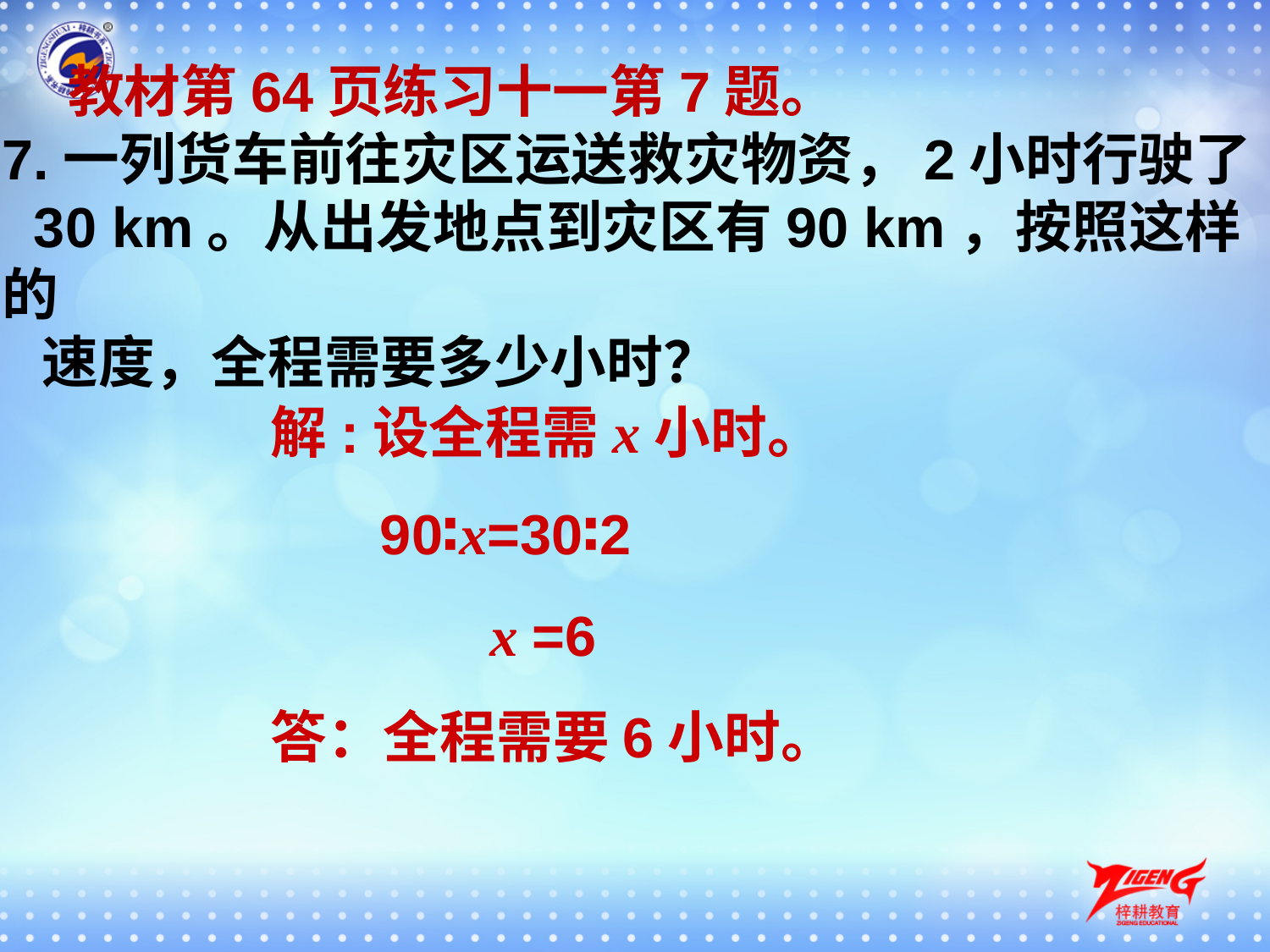

教材第64页练习十一第7题。
7.一列货车前往灾区运送救灾物资，2小时行驶了
  30 km。从出发地点到灾区有90 km，按照这样的
  速度，全程需要多少小时？
解:设全程需x小时。
       90∶x=30∶2
              x =6
答：全程需要6小时。